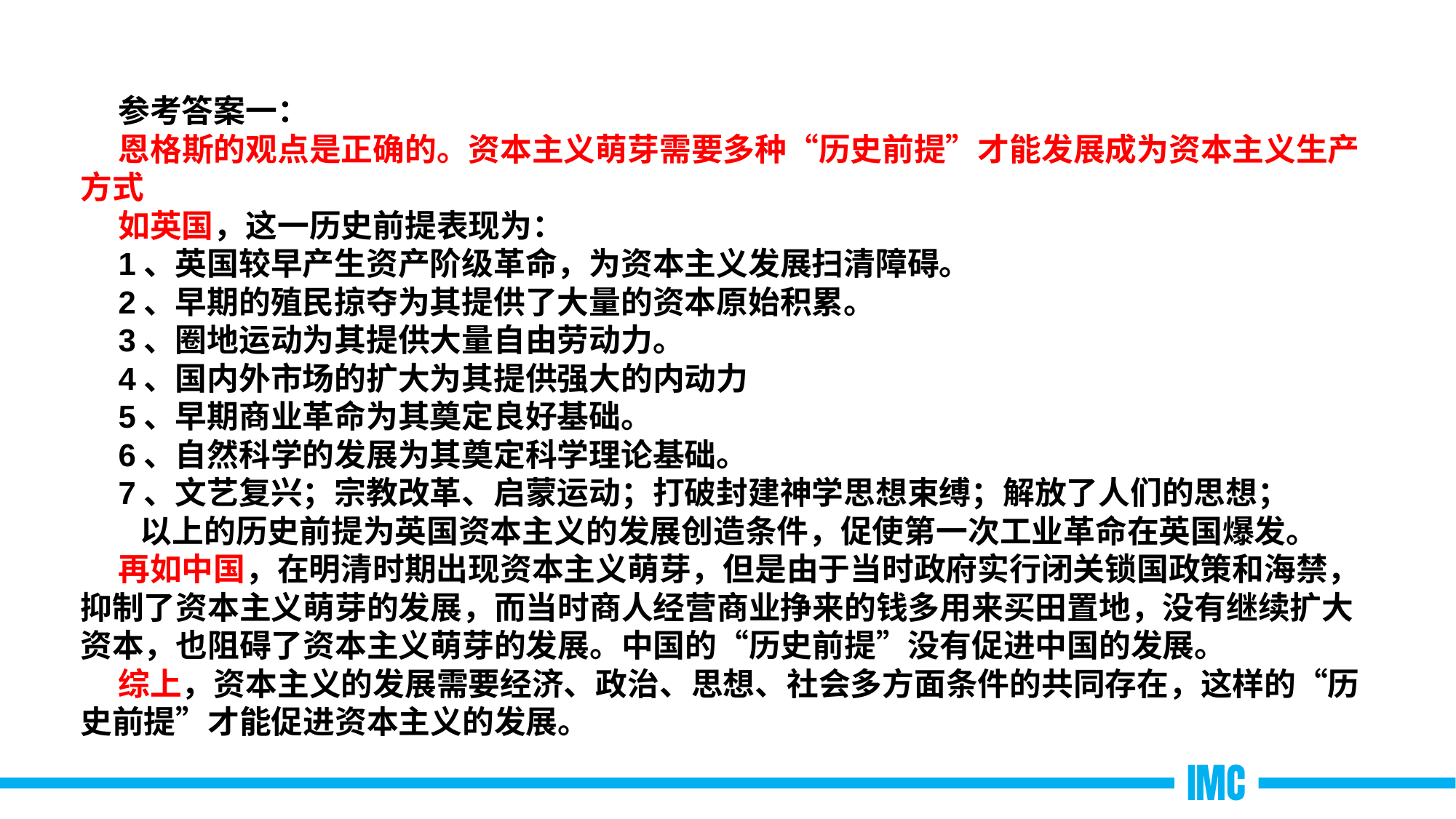

参考答案一：
恩格斯的观点是正确的。资本主义萌芽需要多种“历史前提”才能发展成为资本主义生产方式
如英国，这一历史前提表现为：
1、英国较早产生资产阶级革命，为资本主义发展扫清障碍。
2、早期的殖民掠夺为其提供了大量的资本原始积累。
3、圈地运动为其提供大量自由劳动力。
4、国内外市场的扩大为其提供强大的内动力
5、早期商业革命为其奠定良好基础。
6、自然科学的发展为其奠定科学理论基础。
7、文艺复兴；宗教改革、启蒙运动；打破封建神学思想束缚；解放了人们的思想；
  以上的历史前提为英国资本主义的发展创造条件，促使第一次工业革命在英国爆发。
再如中国，在明清时期出现资本主义萌芽，但是由于当时政府实行闭关锁国政策和海禁，抑制了资本主义萌芽的发展，而当时商人经营商业挣来的钱多用来买田置地，没有继续扩大资本，也阻碍了资本主义萌芽的发展。中国的“历史前提”没有促进中国的发展。
综上，资本主义的发展需要经济、政治、思想、社会多方面条件的共同存在，这样的“历史前提”才能促进资本主义的发展。